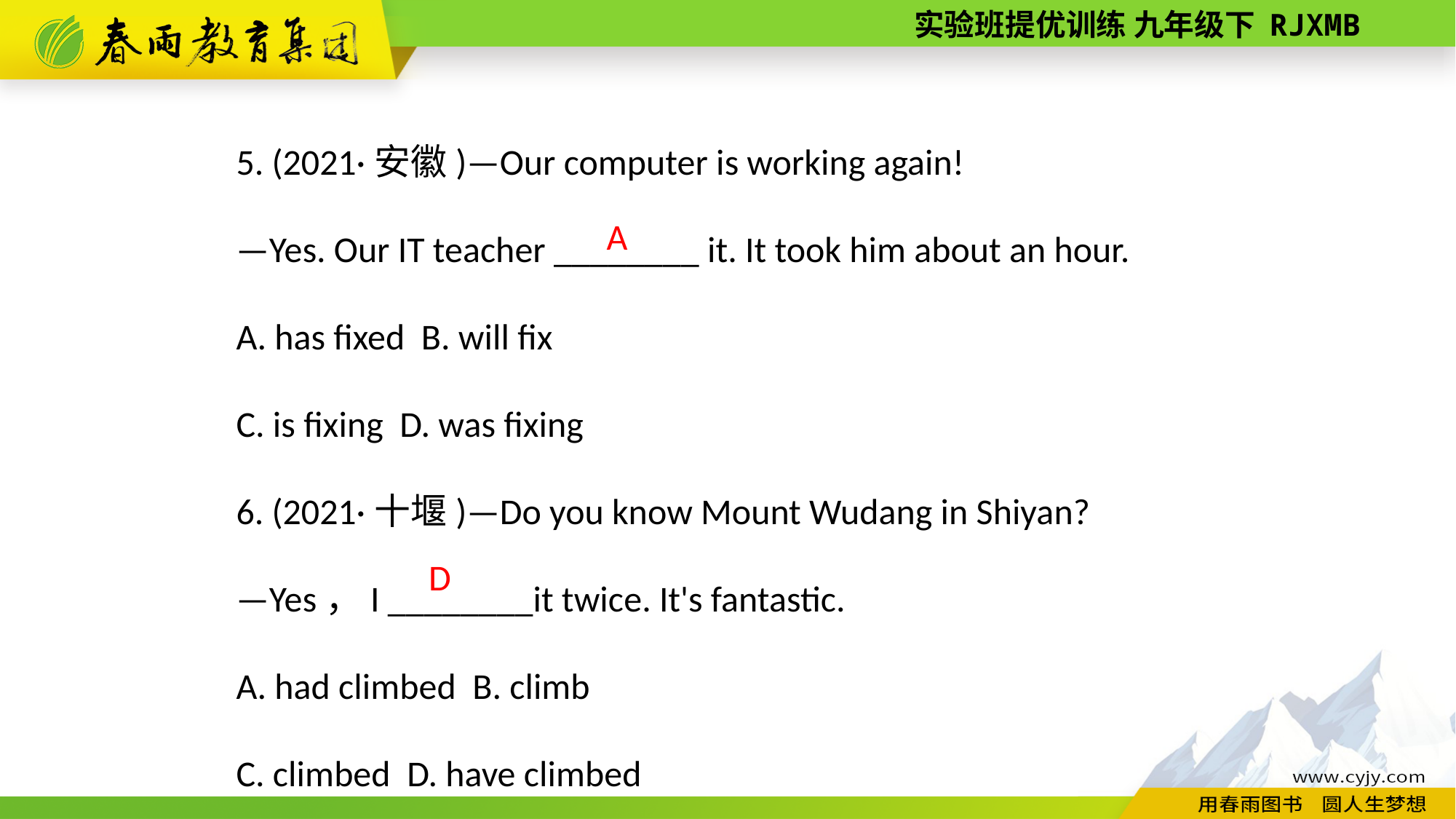

5. (2021·安徽)—Our computer is working again!
—Yes. Our IT teacher ________ it. It took him about an hour.
A. has fixed  B. will fix
C. is fixing  D. was fixing
6. (2021·十堰)—Do you know Mount Wudang in Shiyan?
—Yes，I ________it twice. It's fantastic.
A. had climbed  B. climb
C. climbed  D. have climbed
A
D